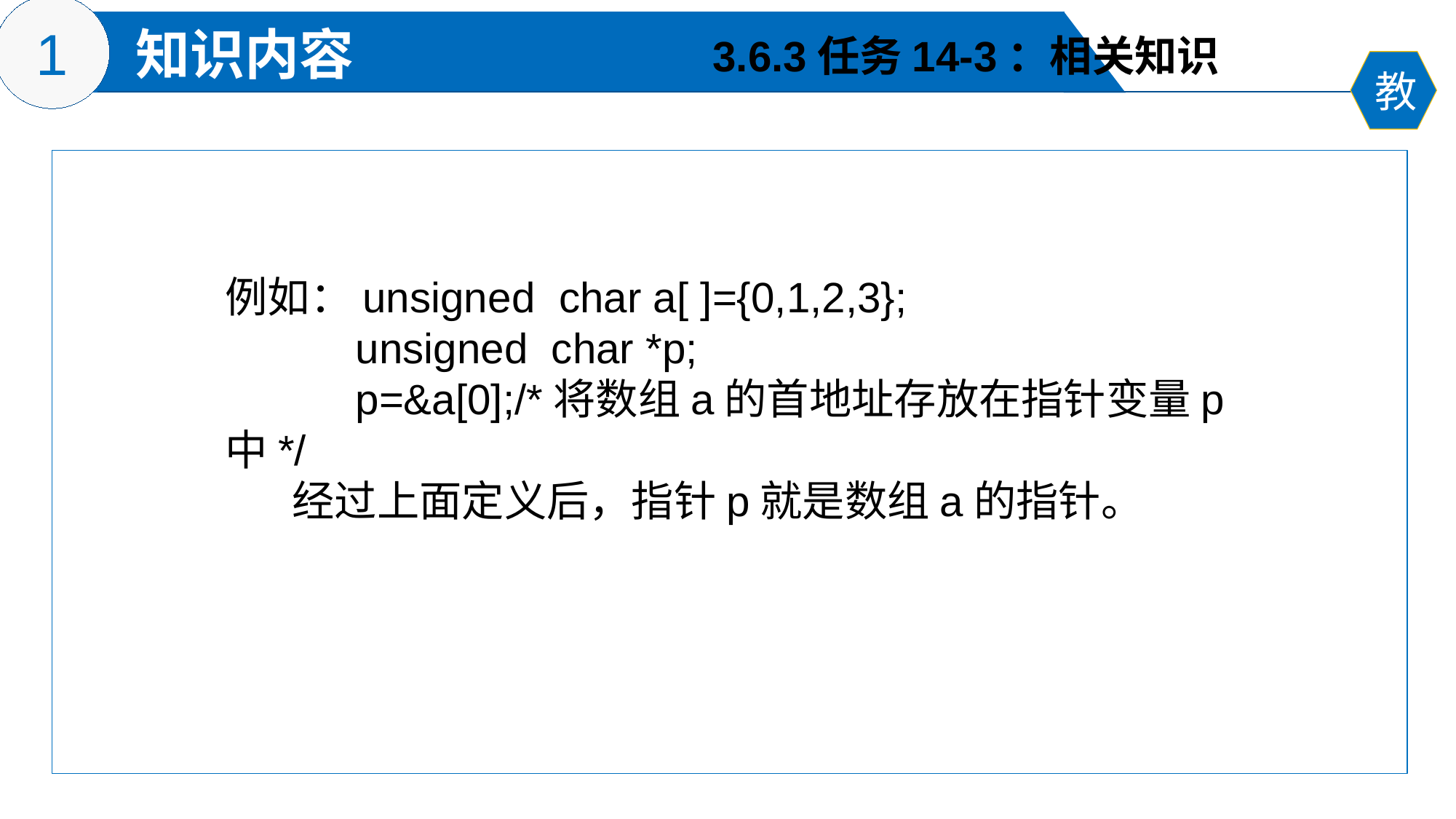

3.6.3任务14-3：相关知识

例如：unsigned  char a[ ]={0,1,2,3};
           unsigned  char *p;
           p=&a[0];/*将数组a的首地址存放在指针变量p中*/
      经过上面定义后，指针p就是数组a的指针。